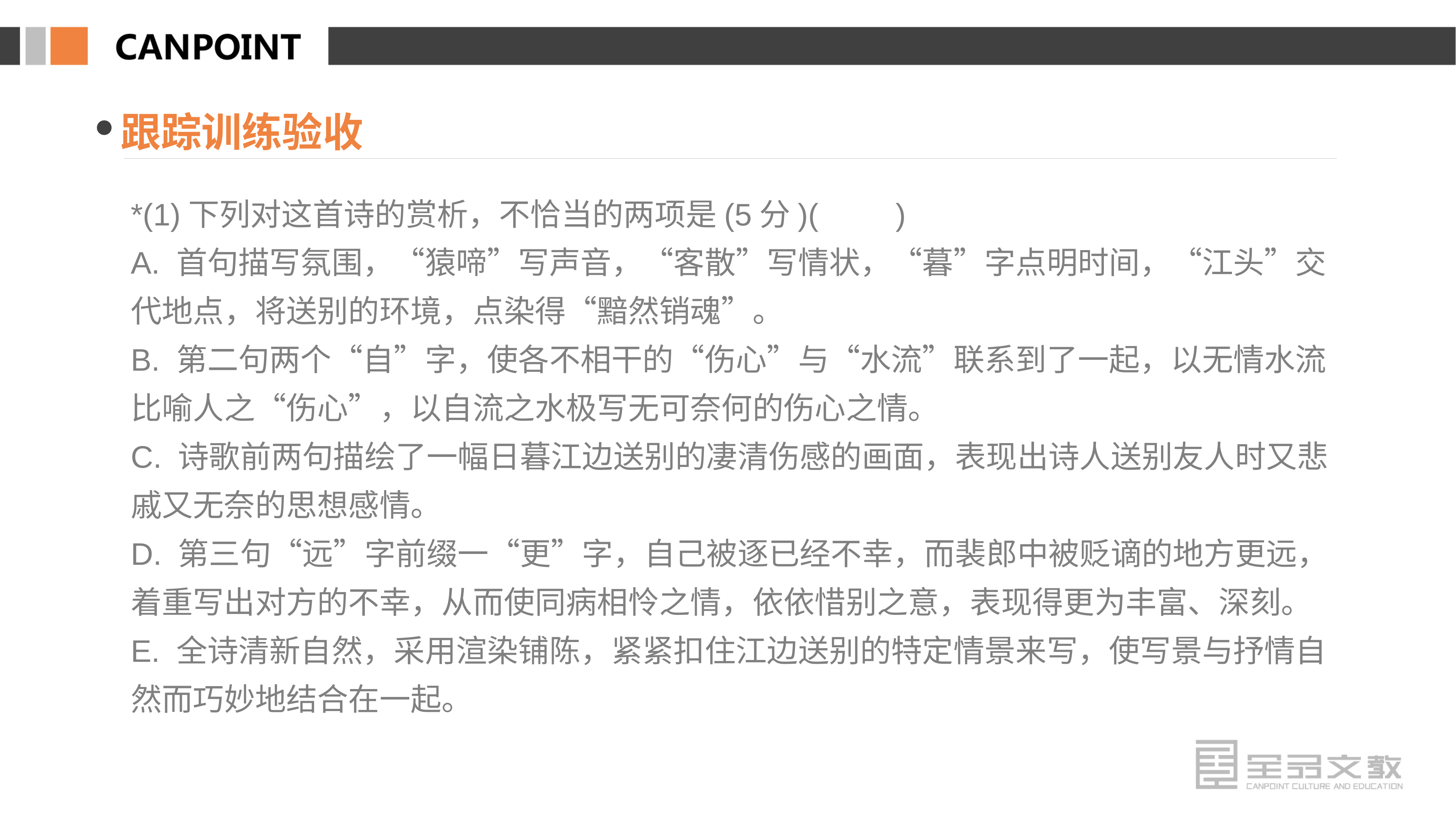

跟踪训练验收

*(1)下列对这首诗的赏析，不恰当的两项是(5分)(　　)
A. 首句描写氛围，“猿啼”写声音，“客散”写情状，“暮”字点明时间，“江头”交代地点，将送别的环境，点染得“黯然销魂”。
B. 第二句两个“自”字，使各不相干的“伤心”与“水流”联系到了一起，以无情水流比喻人之“伤心”，以自流之水极写无可奈何的伤心之情。
C. 诗歌前两句描绘了一幅日暮江边送别的凄清伤感的画面，表现出诗人送别友人时又悲戚又无奈的思想感情。
D. 第三句“远”字前缀一“更”字，自己被逐已经不幸，而裴郎中被贬谪的地方更远，着重写出对方的不幸，从而使同病相怜之情，依依惜别之意，表现得更为丰富、深刻。
E. 全诗清新自然，采用渲染铺陈，紧紧扣住江边送别的特定情景来写，使写景与抒情自然而巧妙地结合在一起。